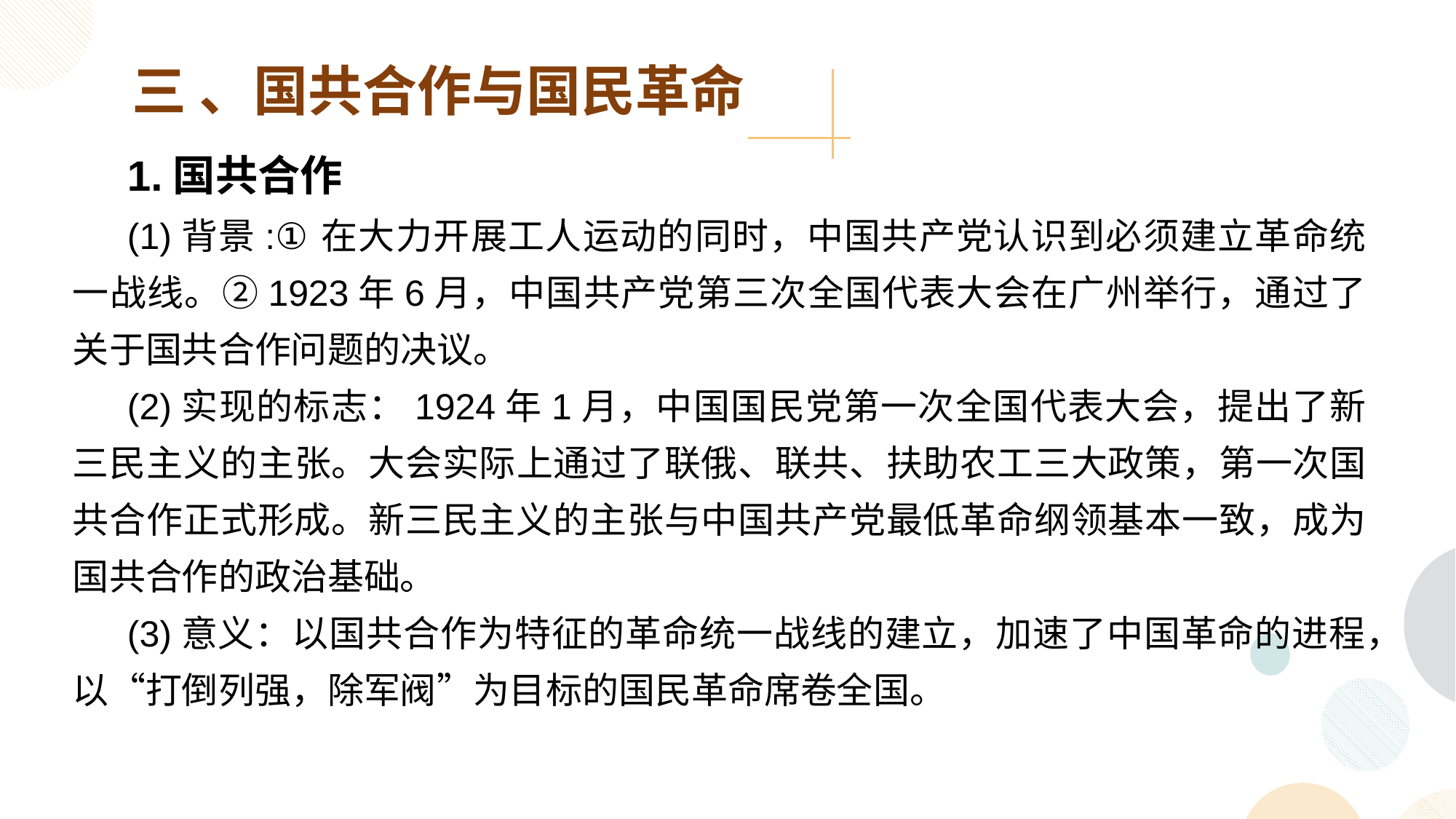

三 、国共合作与国民革命
1.国共合作
(1)背景:①在大力开展工人运动的同时，中国共产党认识到必须建立革命统一战线。②1923年6月，中国共产党第三次全国代表大会在广州举行，通过了关于国共合作问题的决议。
(2)实现的标志：1924年1月，中国国民党第一次全国代表大会，提出了新三民主义的主张。大会实际上通过了联俄、联共、扶助农工三大政策，第一次国共合作正式形成。新三民主义的主张与中国共产党最低革命纲领基本一致，成为国共合作的政治基础。
(3)意义：以国共合作为特征的革命统一战线的建立，加速了中国革命的进程，以“打倒列强，除军阀”为目标的国民革命席卷全国。